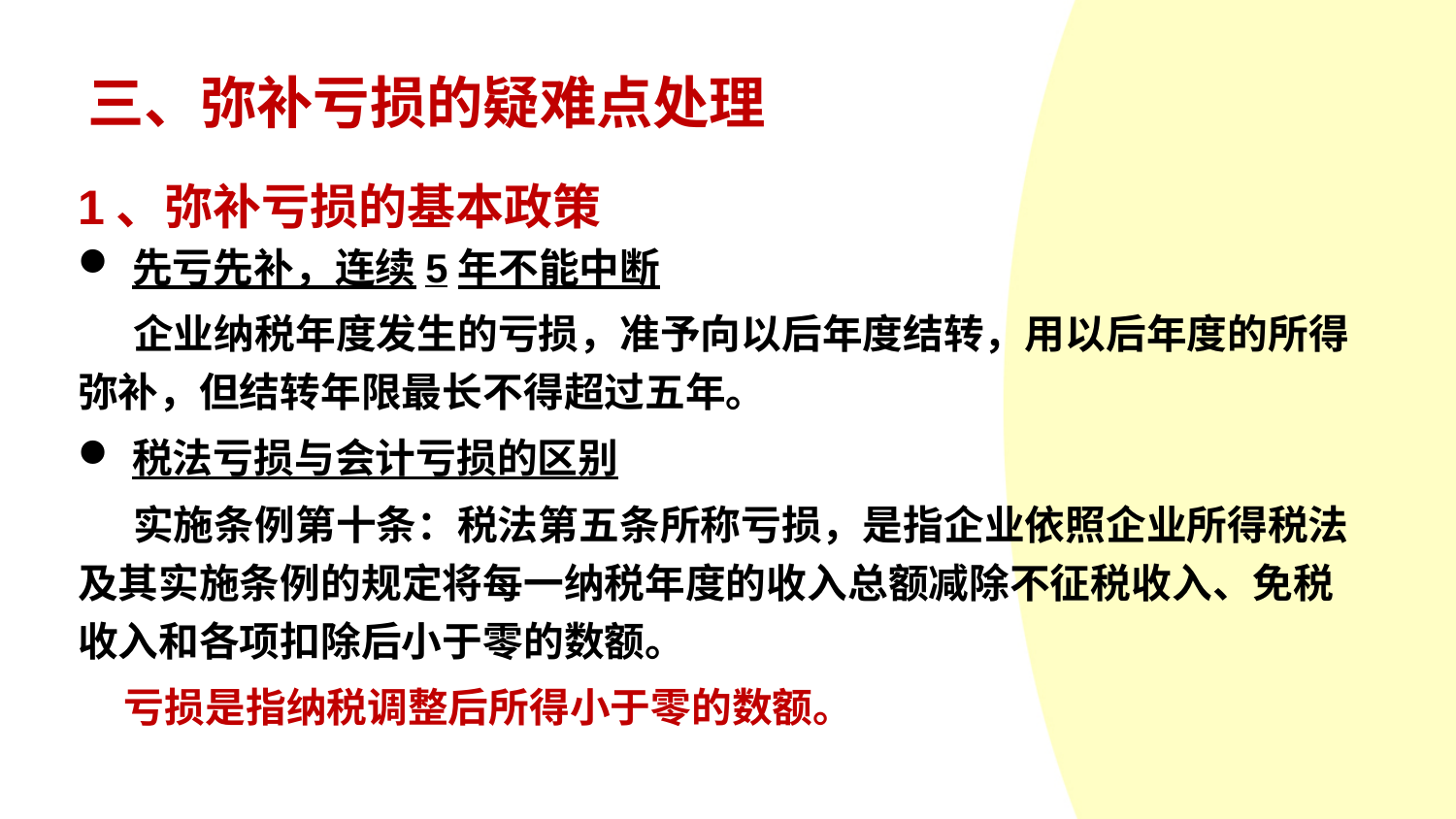

# 三、弥补亏损的疑难点处理
1、弥补亏损的基本政策
先亏先补，连续5年不能中断
     企业纳税年度发生的亏损，准予向以后年度结转，用以后年度的所得弥补，但结转年限最长不得超过五年。
税法亏损与会计亏损的区别
     实施条例第十条：税法第五条所称亏损，是指企业依照企业所得税法及其实施条例的规定将每一纳税年度的收入总额减除不征税收入、免税收入和各项扣除后小于零的数额。
    亏损是指纳税调整后所得小于零的数额。